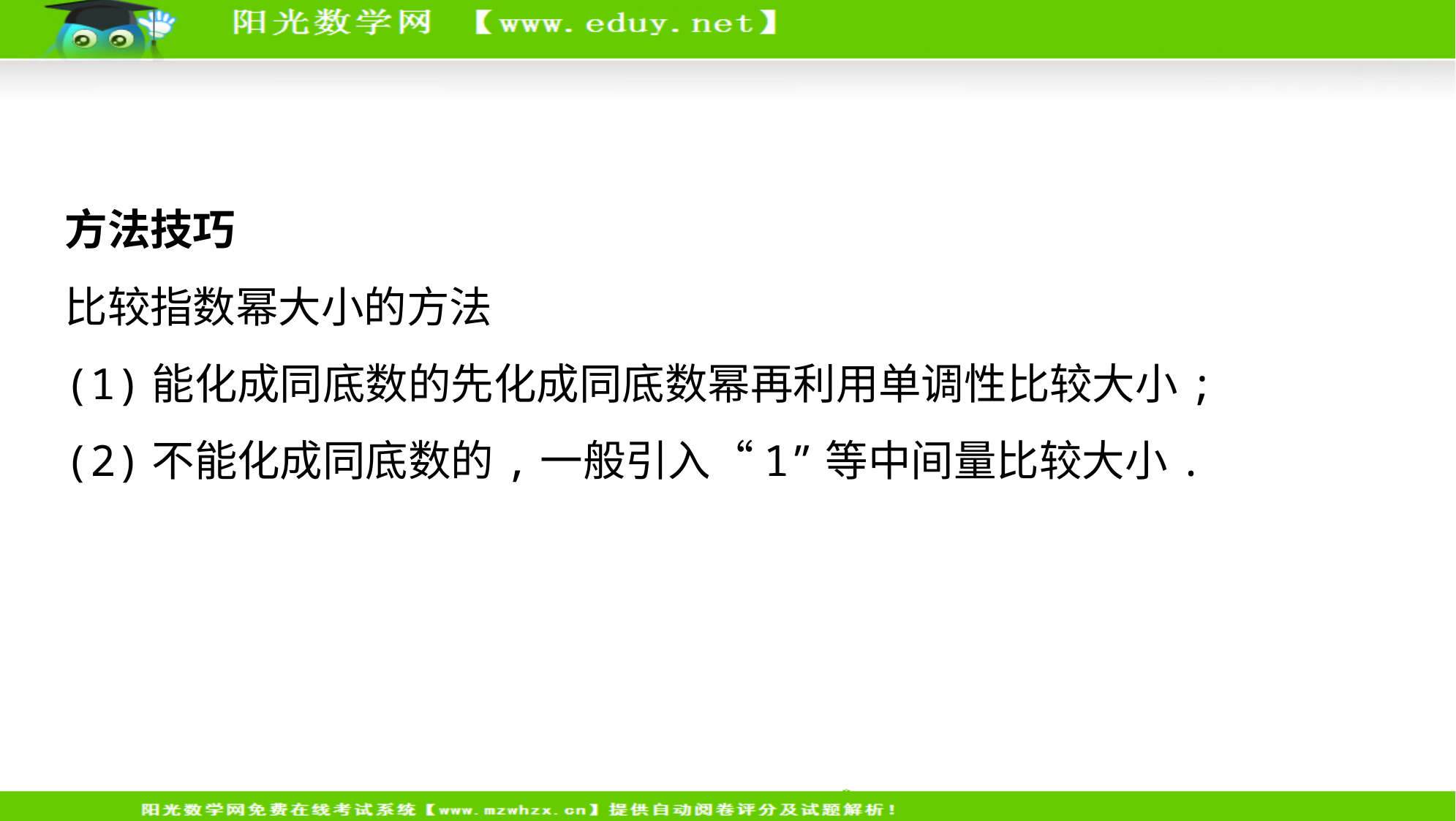

方法技巧
比较指数幂大小的方法
(1)能化成同底数的先化成同底数幂再利用单调性比较大小;
(2)不能化成同底数的,一般引入“1”等中间量比较大小.